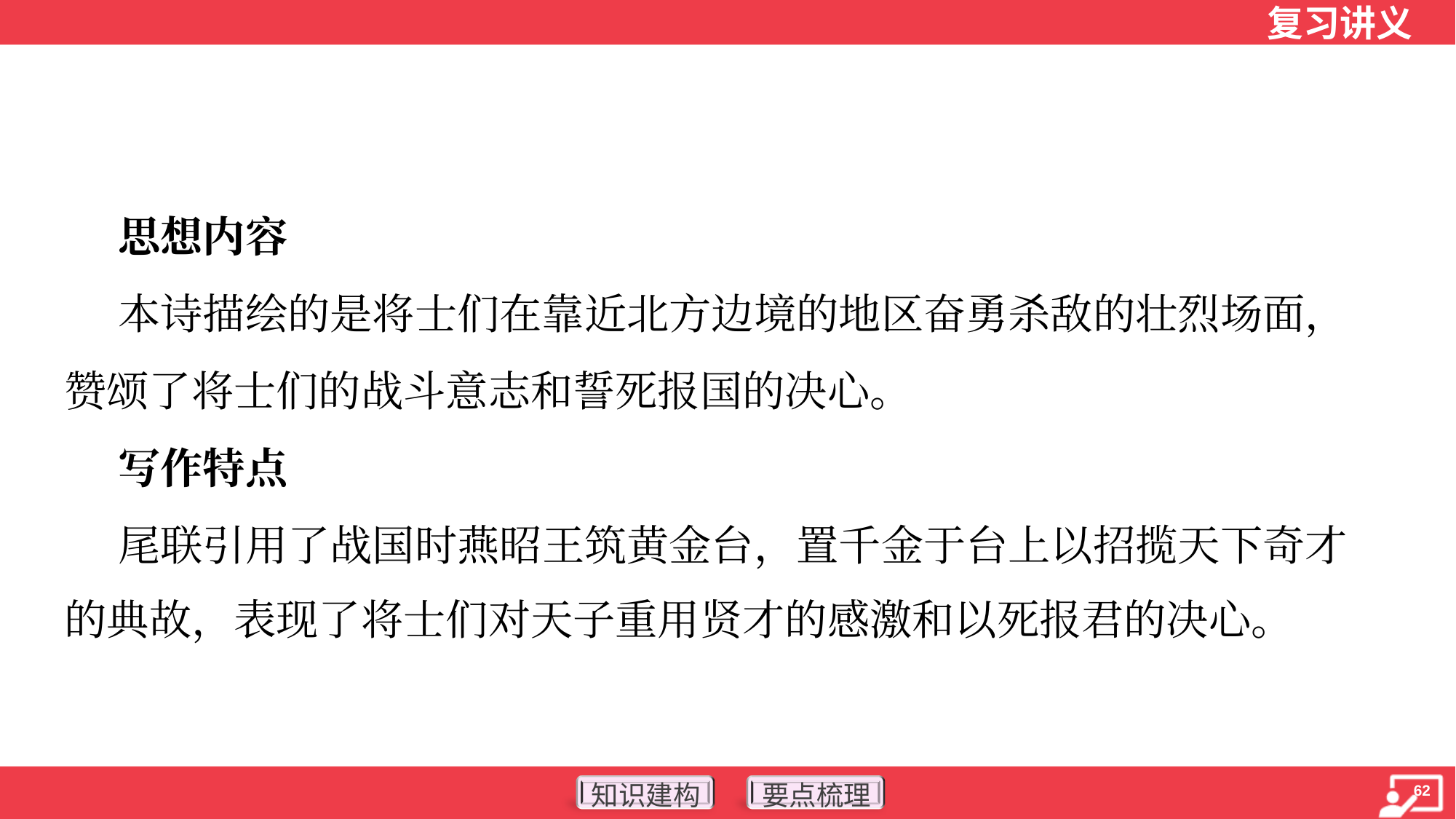

思想内容
    本诗描绘的是将士们在靠近北方边境的地区奋勇杀敌的壮烈场面，
赞颂了将士们的战斗意志和誓死报国的决心。
    写作特点
    尾联引用了战国时燕昭王筑黄金台，置千金于台上以招揽天下奇才
的典故，表现了将士们对天子重用贤才的感激和以死报君的决心。